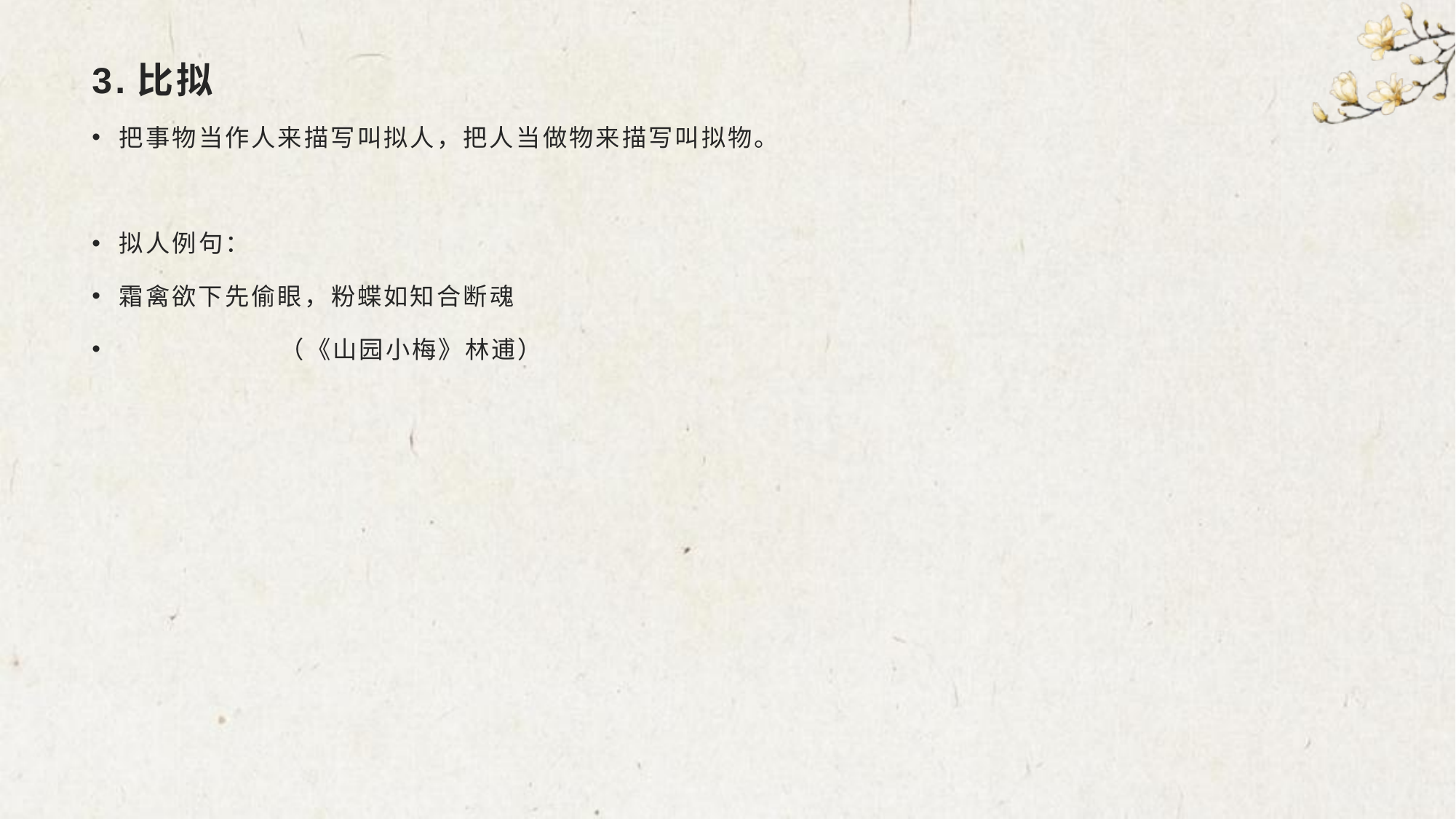

# 3.比拟
把事物当作人来描写叫拟人，把人当做物来描写叫拟物。

拟人例句：
霜禽欲下先偷眼，粉蝶如知合断魂
                    （《山园小梅》林逋）